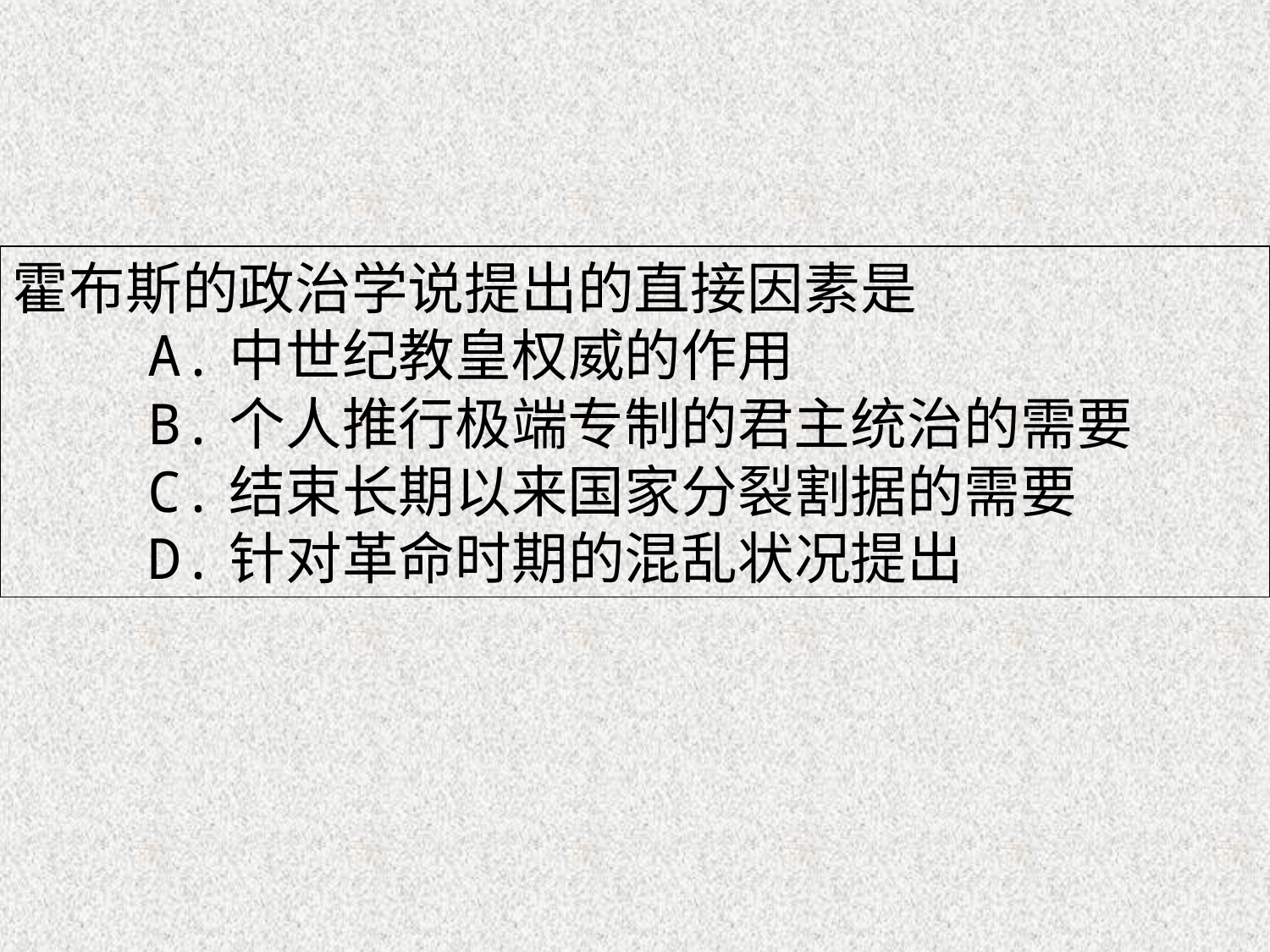

霍布斯的政治学说提出的直接因素是
    A.中世纪教皇权威的作用
    B.个人推行极端专制的君主统治的需要
    C.结束长期以来国家分裂割据的需要
    D.针对革命时期的混乱状况提出